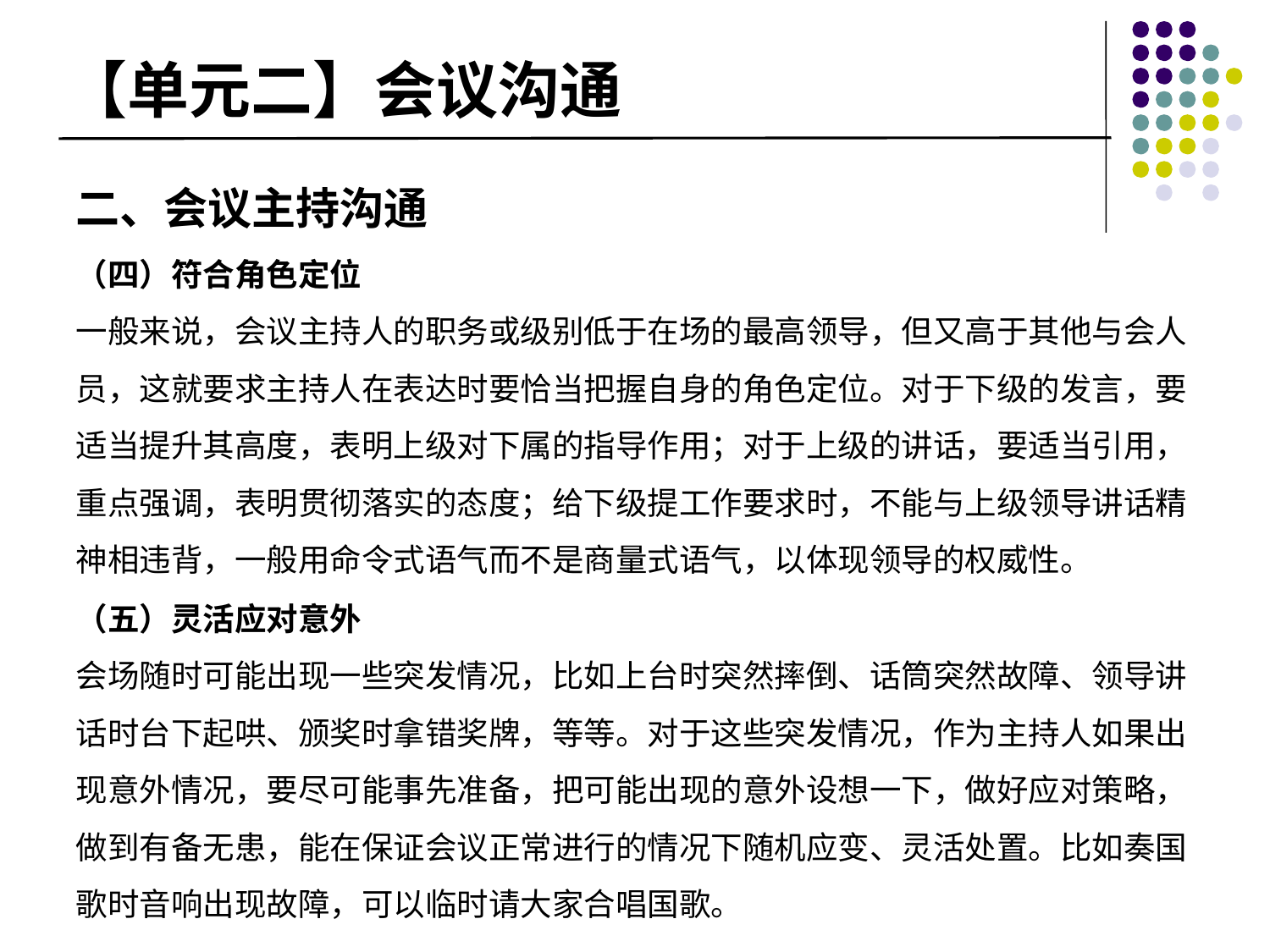

# 【单元二】会议沟通
二、会议主持沟通
（四）符合角色定位
一般来说，会议主持人的职务或级别低于在场的最高领导，但又高于其他与会人员，这就要求主持人在表达时要恰当把握自身的角色定位。对于下级的发言，要适当提升其高度，表明上级对下属的指导作用；对于上级的讲话，要适当引用，重点强调，表明贯彻落实的态度；给下级提工作要求时，不能与上级领导讲话精神相违背，一般用命令式语气而不是商量式语气，以体现领导的权威性。
（五）灵活应对意外
会场随时可能出现一些突发情况，比如上台时突然摔倒、话筒突然故障、领导讲话时台下起哄、颁奖时拿错奖牌，等等。对于这些突发情况，作为主持人如果出现意外情况，要尽可能事先准备，把可能出现的意外设想一下，做好应对策略，做到有备无患，能在保证会议正常进行的情况下随机应变、灵活处置。比如奏国歌时音响出现故障，可以临时请大家合唱国歌。